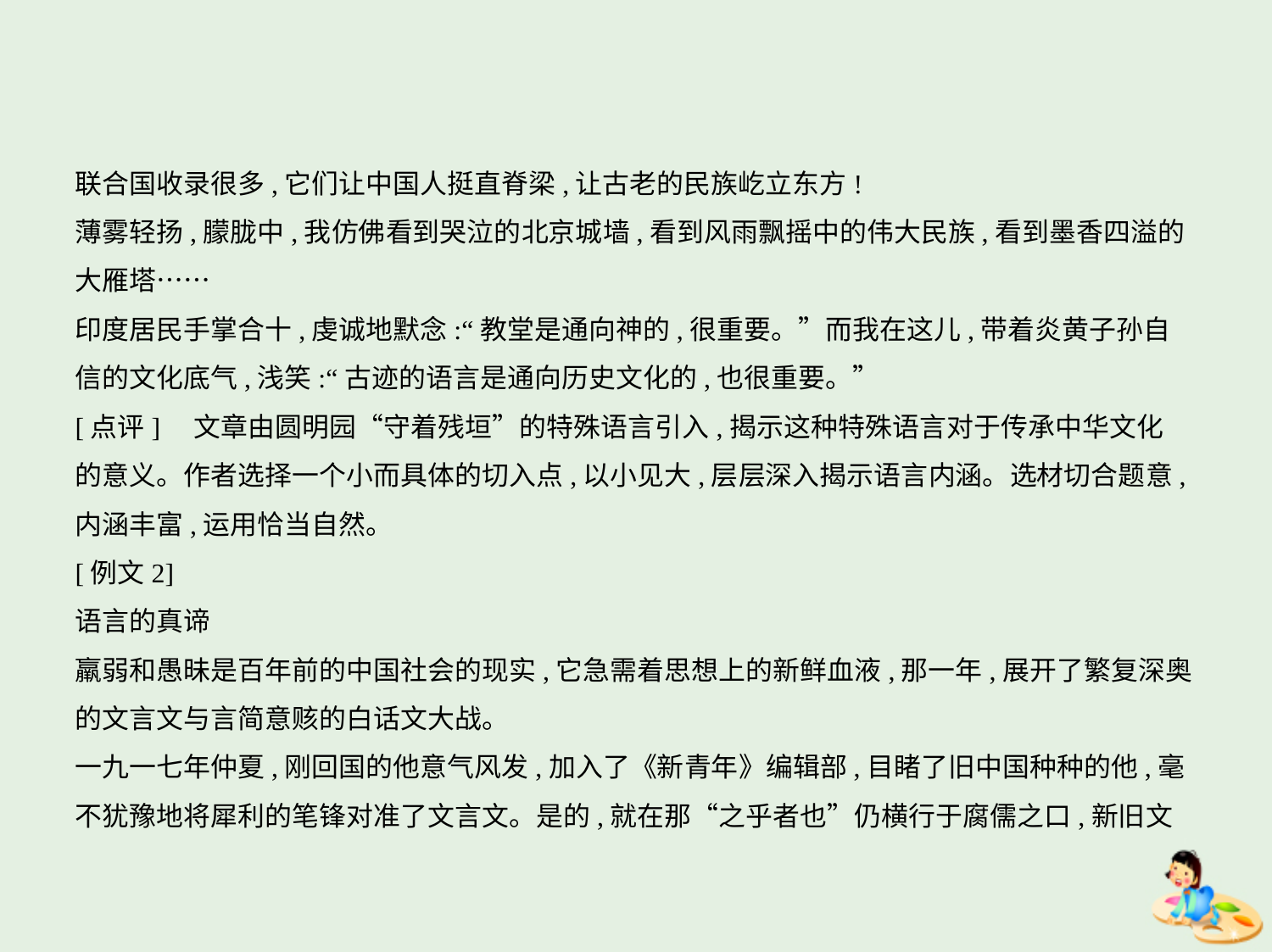

联合国收录很多,它们让中国人挺直脊梁,让古老的民族屹立东方!
薄雾轻扬,朦胧中,我仿佛看到哭泣的北京城墙,看到风雨飘摇中的伟大民族,看到墨香四溢的
大雁塔……
印度居民手掌合十,虔诚地默念:“教堂是通向神的,很重要。”而我在这儿,带着炎黄子孙自
信的文化底气,浅笑:“古迹的语言是通向历史文化的,也很重要。”
[点评]　文章由圆明园“守着残垣”的特殊语言引入,揭示这种特殊语言对于传承中华文化
的意义。作者选择一个小而具体的切入点,以小见大,层层深入揭示语言内涵。选材切合题意,
内涵丰富,运用恰当自然。
[例文2]
语言的真谛
羸弱和愚昧是百年前的中国社会的现实,它急需着思想上的新鲜血液,那一年,展开了繁复深奥
的文言文与言简意赅的白话文大战。
一九一七年仲夏,刚回国的他意气风发,加入了《新青年》编辑部,目睹了旧中国种种的他,毫
不犹豫地将犀利的笔锋对准了文言文。是的,就在那“之乎者也”仍横行于腐儒之口,新旧文